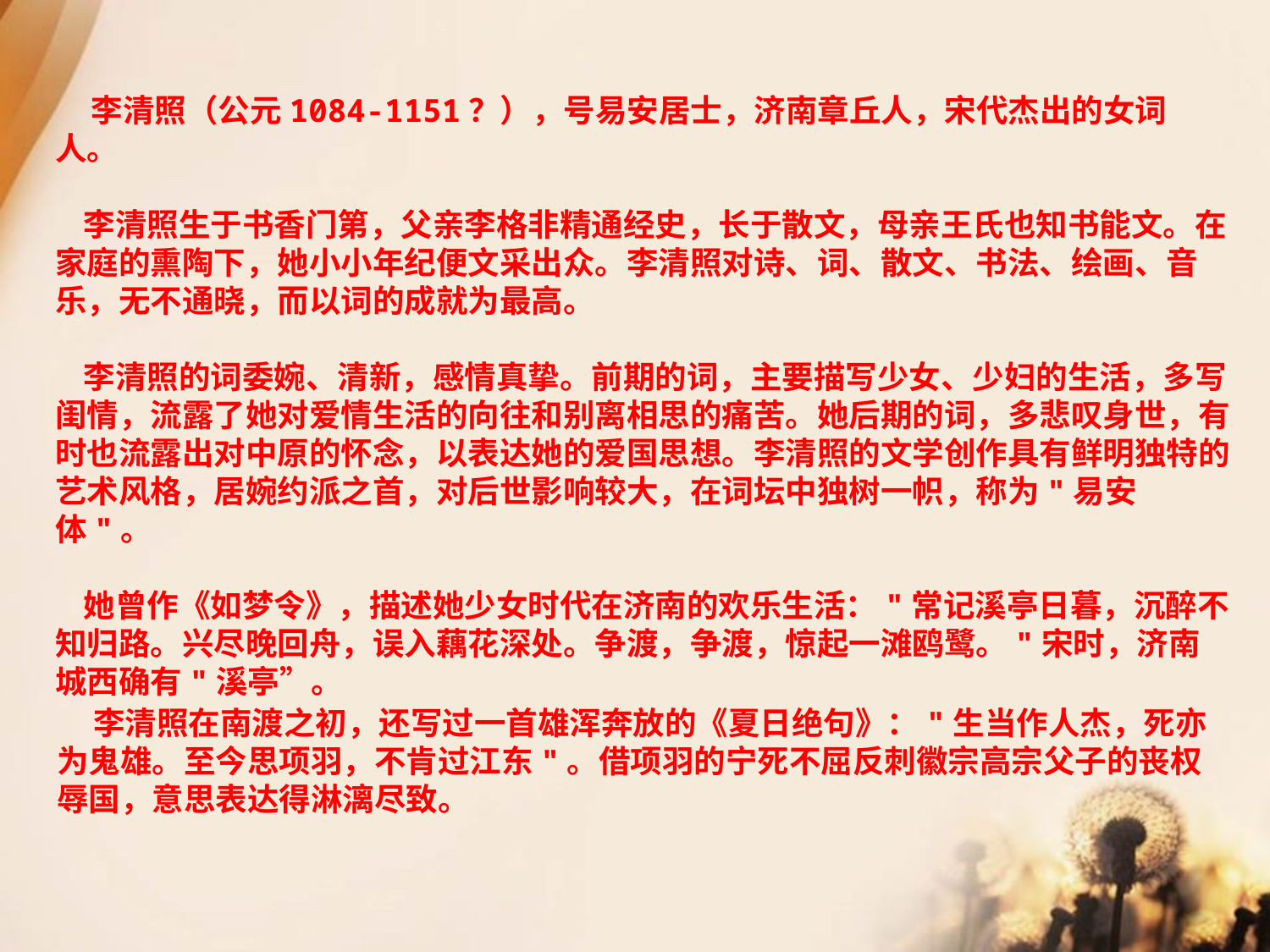

李清照（公元1084-1151？），号易安居士，济南章丘人，宋代杰出的女词人。
    李清照生于书香门第，父亲李格非精通经史，长于散文，母亲王氏也知书能文。在家庭的熏陶下，她小小年纪便文采出众。李清照对诗、词、散文、书法、绘画、音乐，无不通晓，而以词的成就为最高。
    李清照的词委婉、清新，感情真挚。前期的词，主要描写少女、少妇的生活，多写闺情，流露了她对爱情生活的向往和别离相思的痛苦。她后期的词，多悲叹身世，有时也流露出对中原的怀念，以表达她的爱国思想。李清照的文学创作具有鲜明独特的艺术风格，居婉约派之首，对后世影响较大，在词坛中独树一帜，称为"易安体"。
    她曾作《如梦令》，描述她少女时代在济南的欢乐生活："常记溪亭日暮，沉醉不知归路。兴尽晚回舟，误入藕花深处。争渡，争渡，惊起一滩鸥鹭。"宋时，济南城西确有"溪亭”。
    李清照在南渡之初，还写过一首雄浑奔放的《夏日绝句》："生当作人杰，死亦为鬼雄。至今思项羽，不肯过江东"。借项羽的宁死不屈反刺徽宗高宗父子的丧权辱国，意思表达得淋漓尽致。